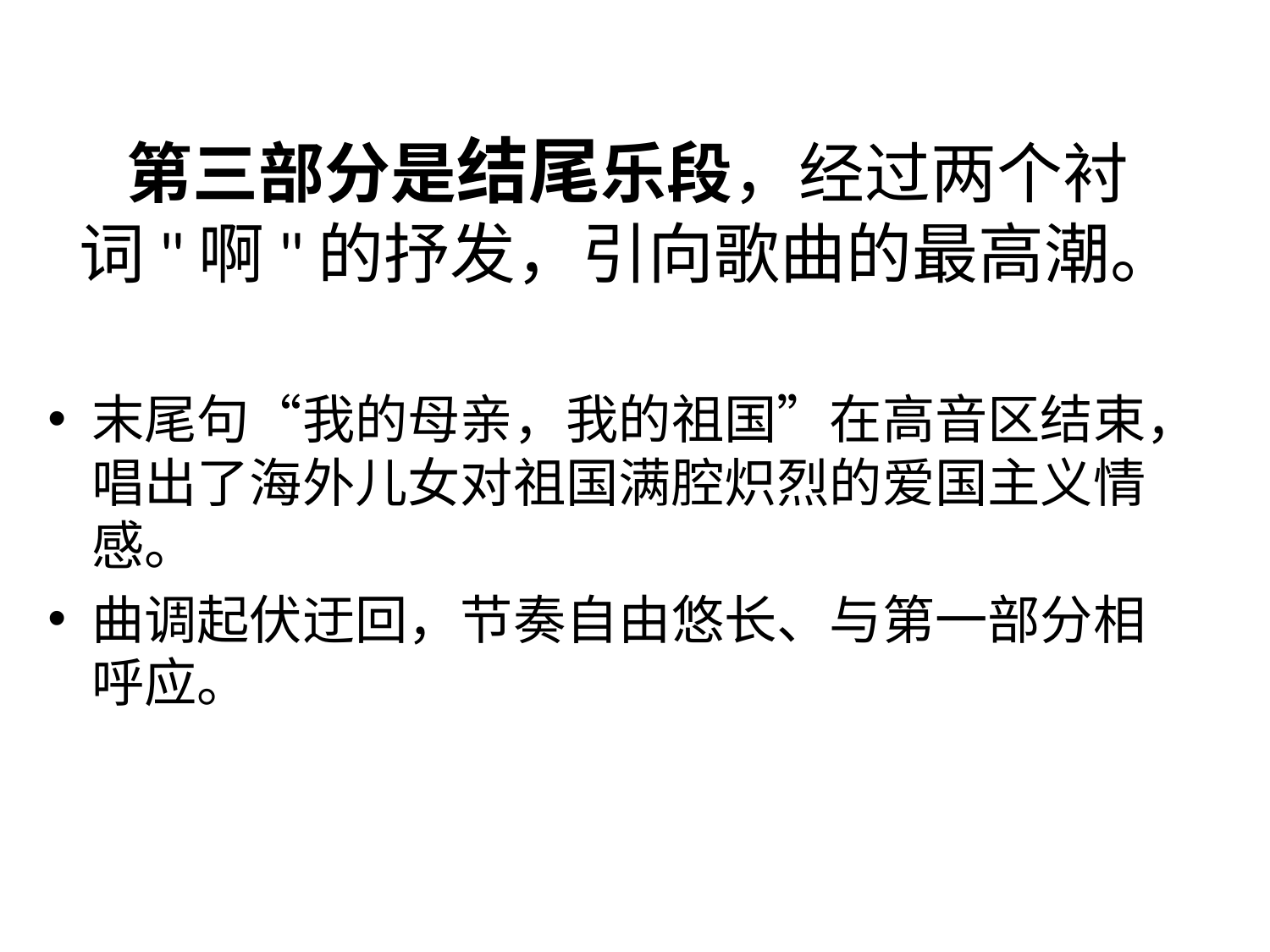

# 第三部分是结尾乐段，经过两个衬词"啊"的抒发，引向歌曲的最高潮。

末尾句“我的母亲，我的祖国”在高音区结束，唱出了海外儿女对祖国满腔炽烈的爱国主义情感。
曲调起伏迂回，节奏自由悠长、与第一部分相呼应。